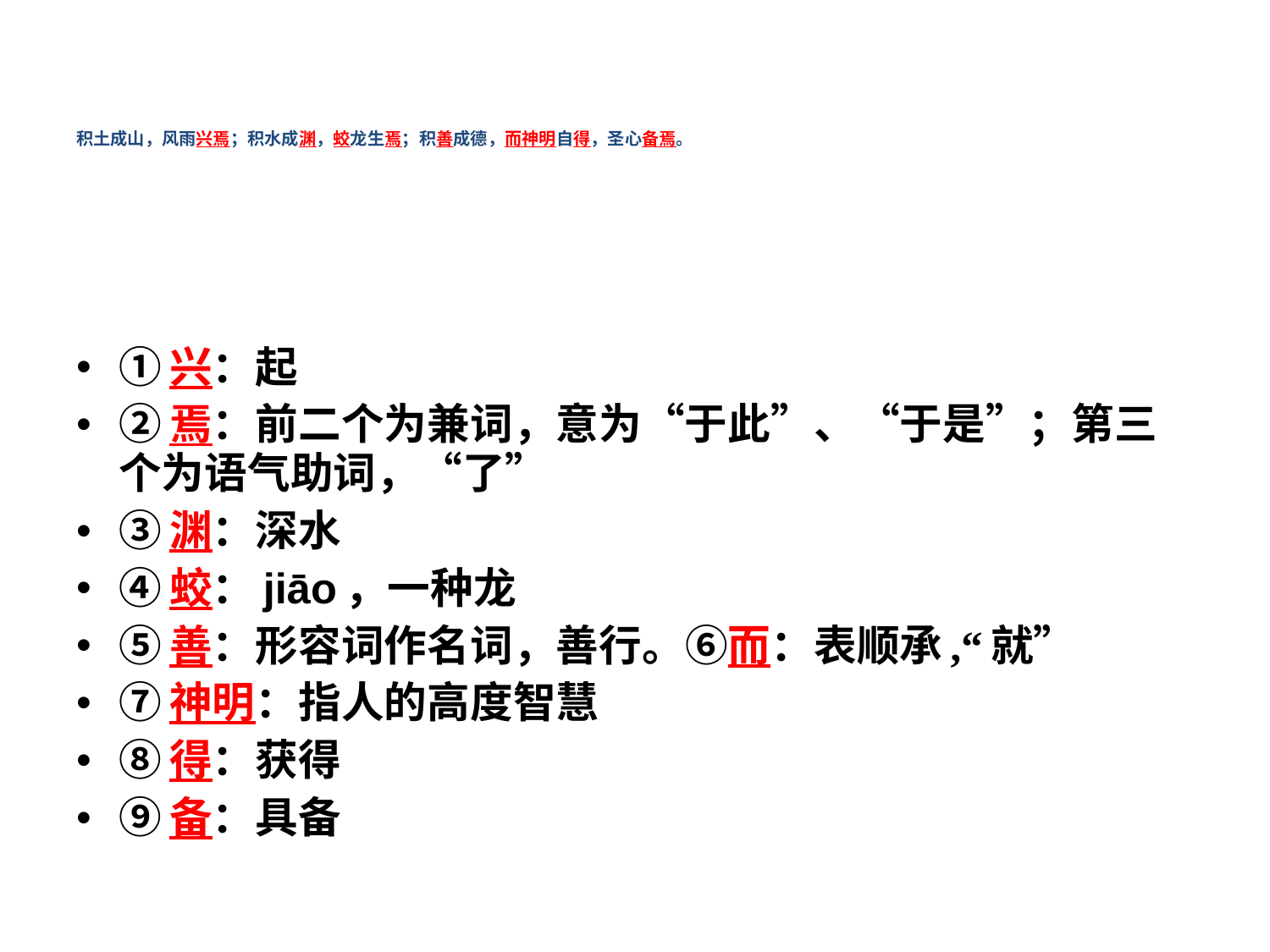

# 积土成山，风雨兴焉；积水成渊，蛟龙生焉；积善成德，而神明自得，圣心备焉。
①兴：起
②焉：前二个为兼词，意为“于此”、“于是”；第三个为语气助词，“了”
③渊：深水
④蛟：jiāo，一种龙
⑤善：形容词作名词，善行。⑥而：表顺承,“就”
⑦神明：指人的高度智慧
⑧得：获得
⑨备：具备